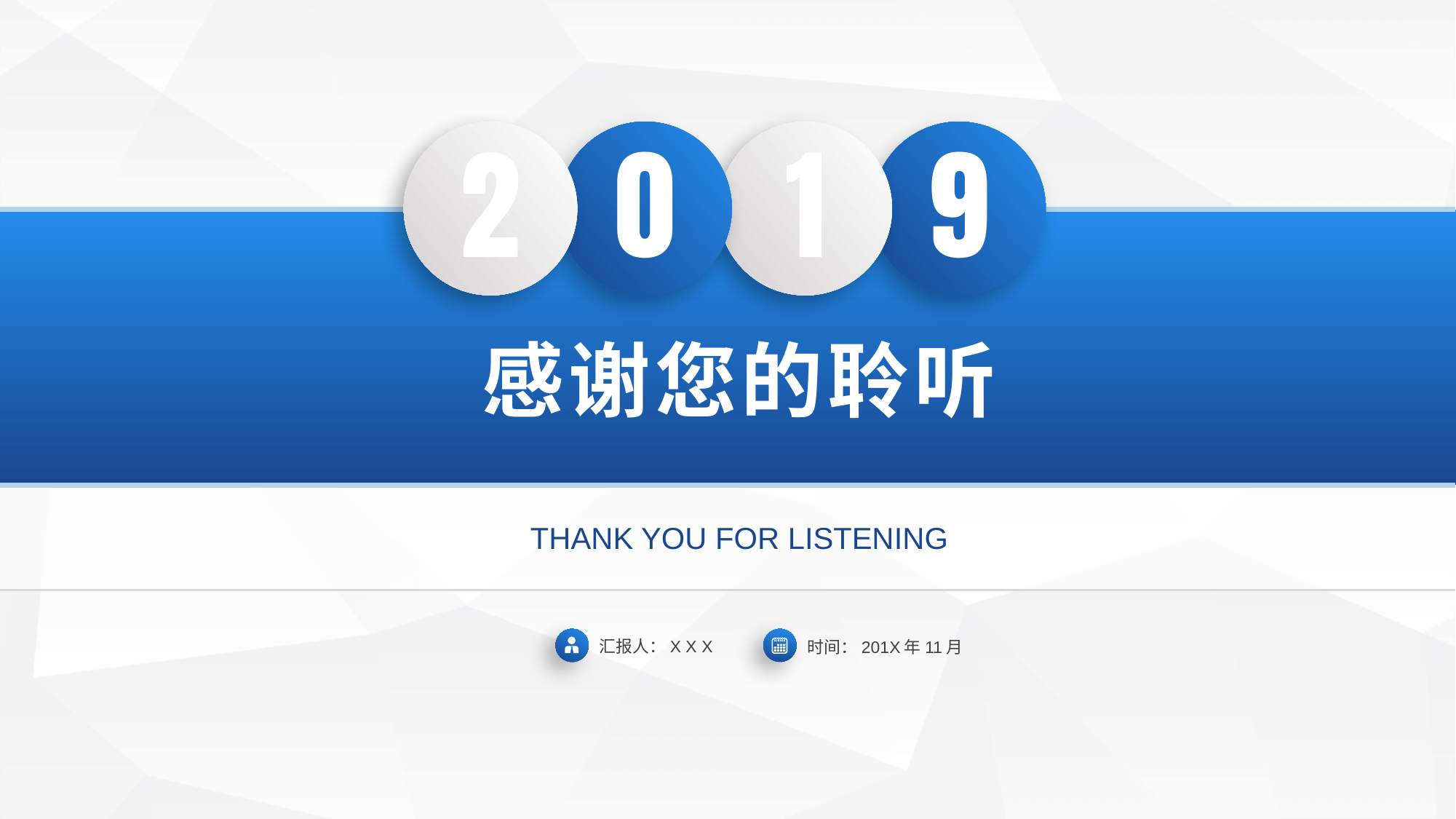

2
1
0
9

感谢您的聆听

THANK YOU FOR LISTENING

汇报人：X X X

时间：201X年11月